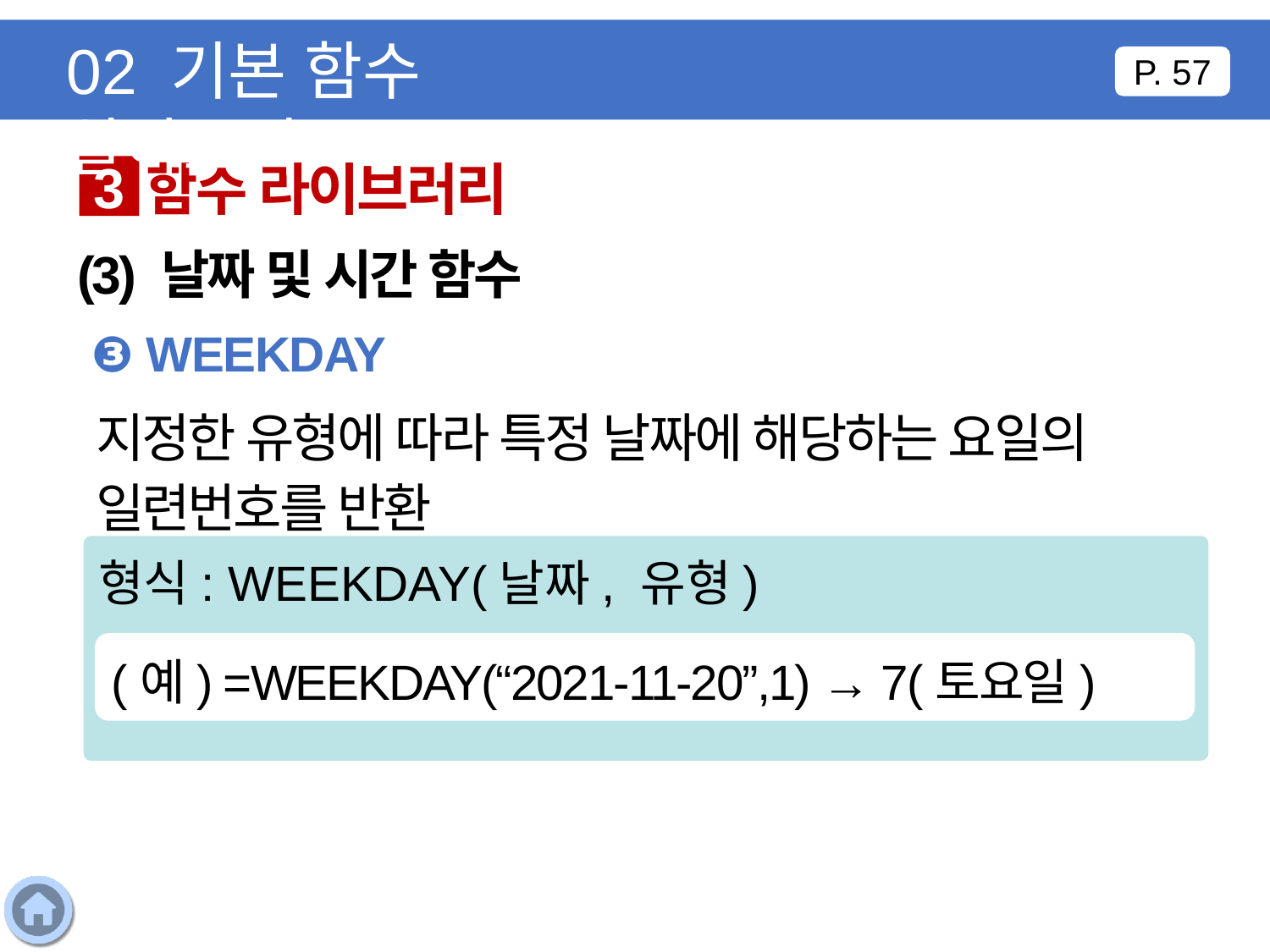

02 기본 함수 알아보기
P. 57
함수 라이브러리
3
(3) 날짜 및 시간 함수
❸ WEEKDAY
지정한 유형에 따라 특정 날짜에 해당하는 요일의 일련번호를 반환
형식: WEEKDAY(날짜, 유형)
(예) =WEEKDAY(“2021-11-20”,1) → 7(토요일)